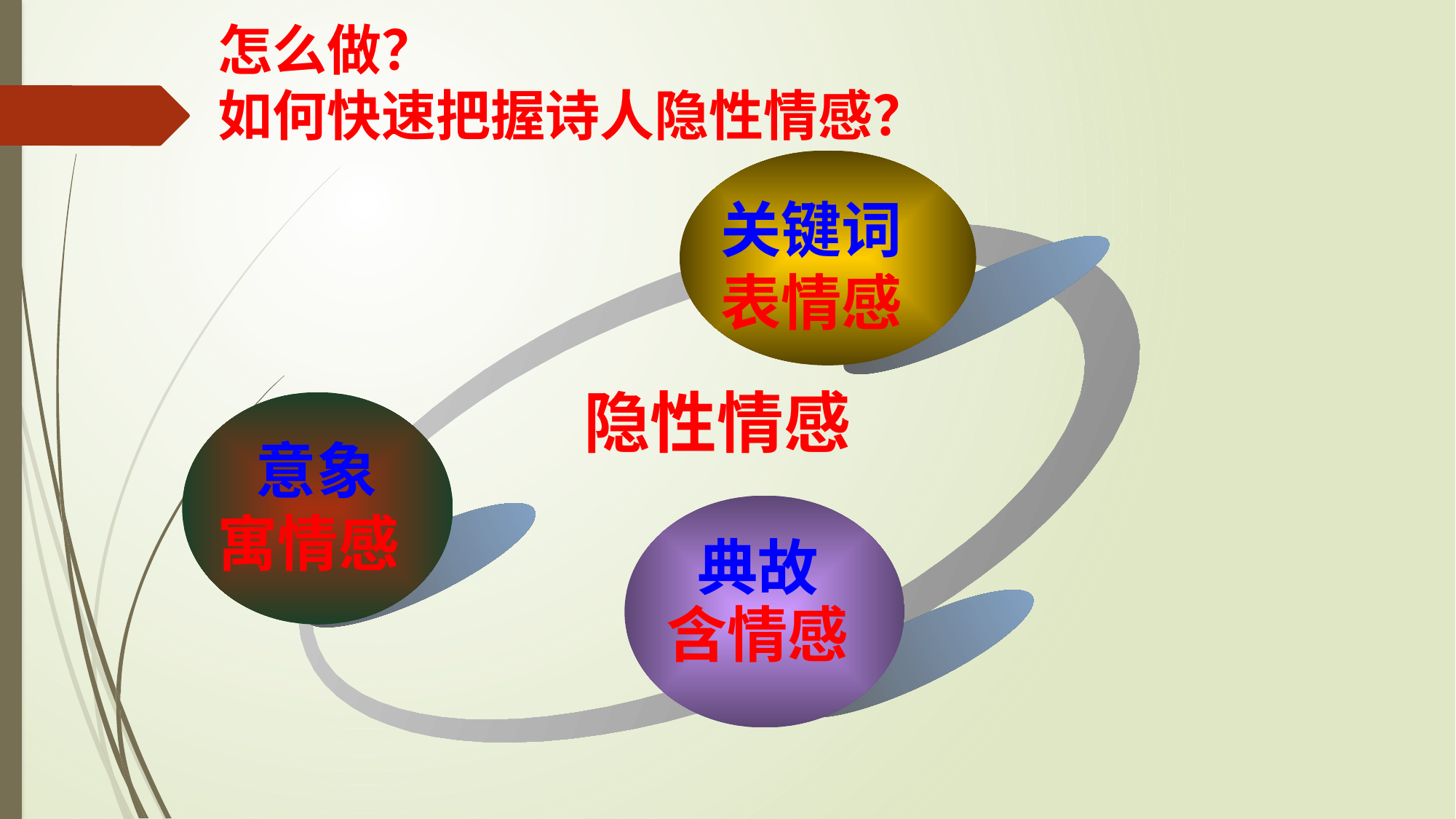

怎么做？
如何快速把握诗人隐性情感？

关键词
表情感

隐性情感

 意象
寓情感

典故
含情感